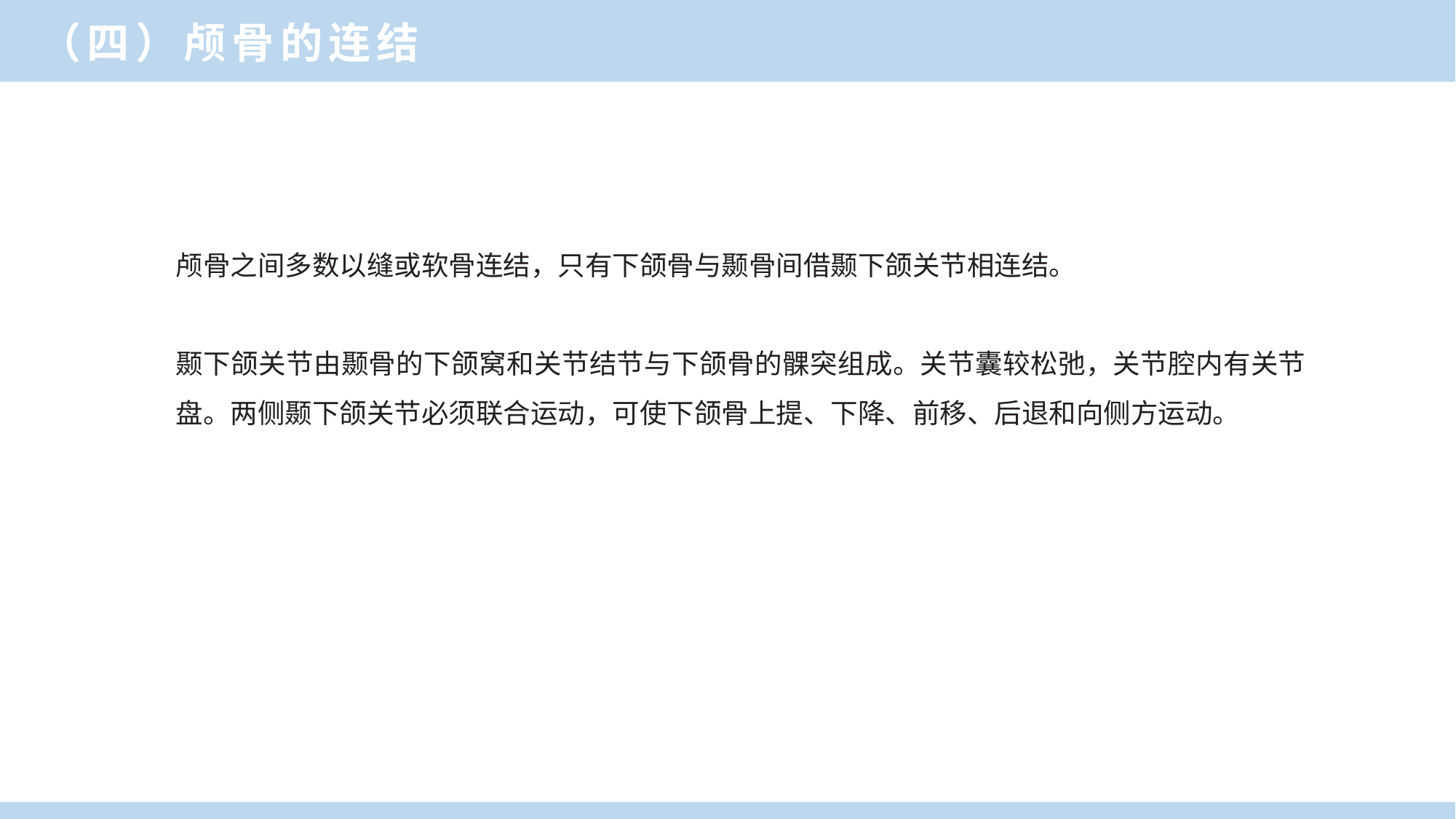

（四）颅骨的连结

颅骨之间多数以缝或软骨连结，只有下颌骨与颞骨间借颞下颌关节相连结。

颞下颌关节由颞骨的下颌窝和关节结节与下颌骨的髁突组成。关节囊较松弛，关节腔内有关节盘。两侧颞下颌关节必须联合运动，可使下颌骨上提、下降、前移、后退和向侧方运动。